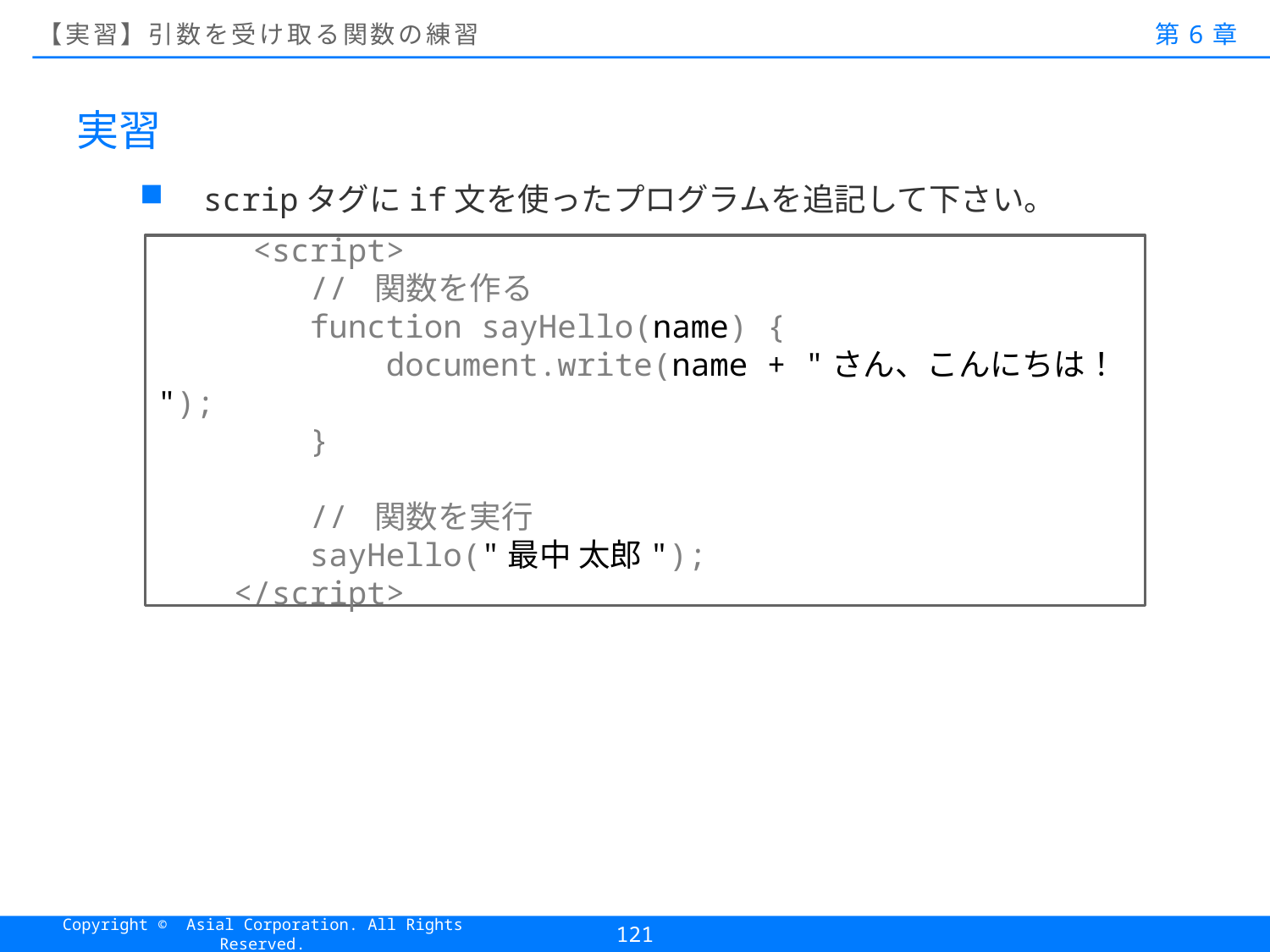

# 【実習】引数を受け取る関数の練習
第6章
実習
scripタグにif文を使ったプログラムを追記して下さい。

     <script>
        // 関数を作る
        function sayHello(name) {
            document.write(name + "さん、こんにちは！");
        }

        // 関数を実行
        sayHello("最中 太郎");
    </script>
121